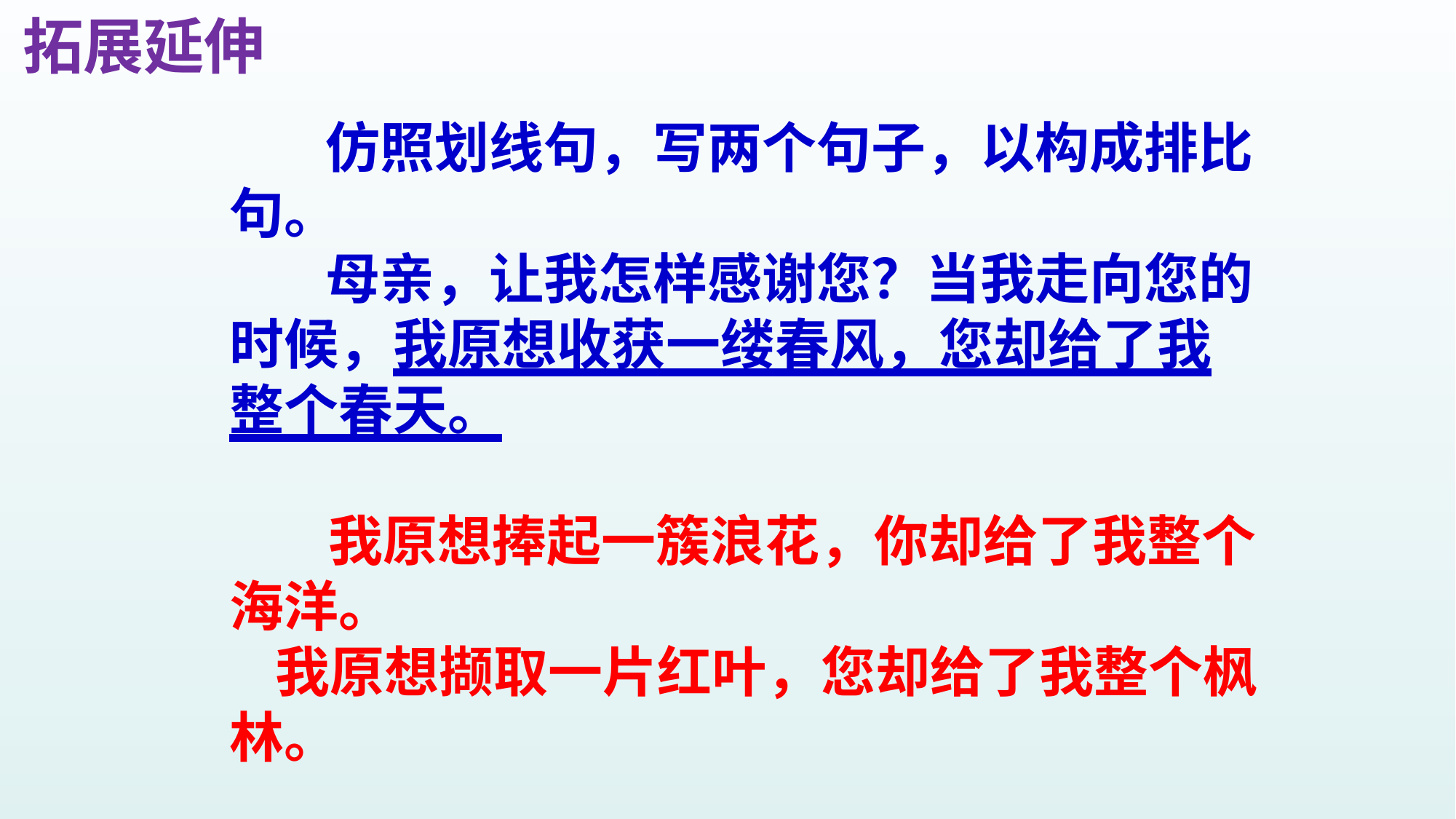

拓展延伸
          仿照划线句，写两个句子，以构成排比句。
          母亲，让我怎样感谢您？当我走向您的时候，我原想收获一缕春风，您却给了我整个春天。

　       我原想捧起一簇浪花，你却给了我整个海洋。
      我原想撷取一片红叶，您却给了我整个枫林。